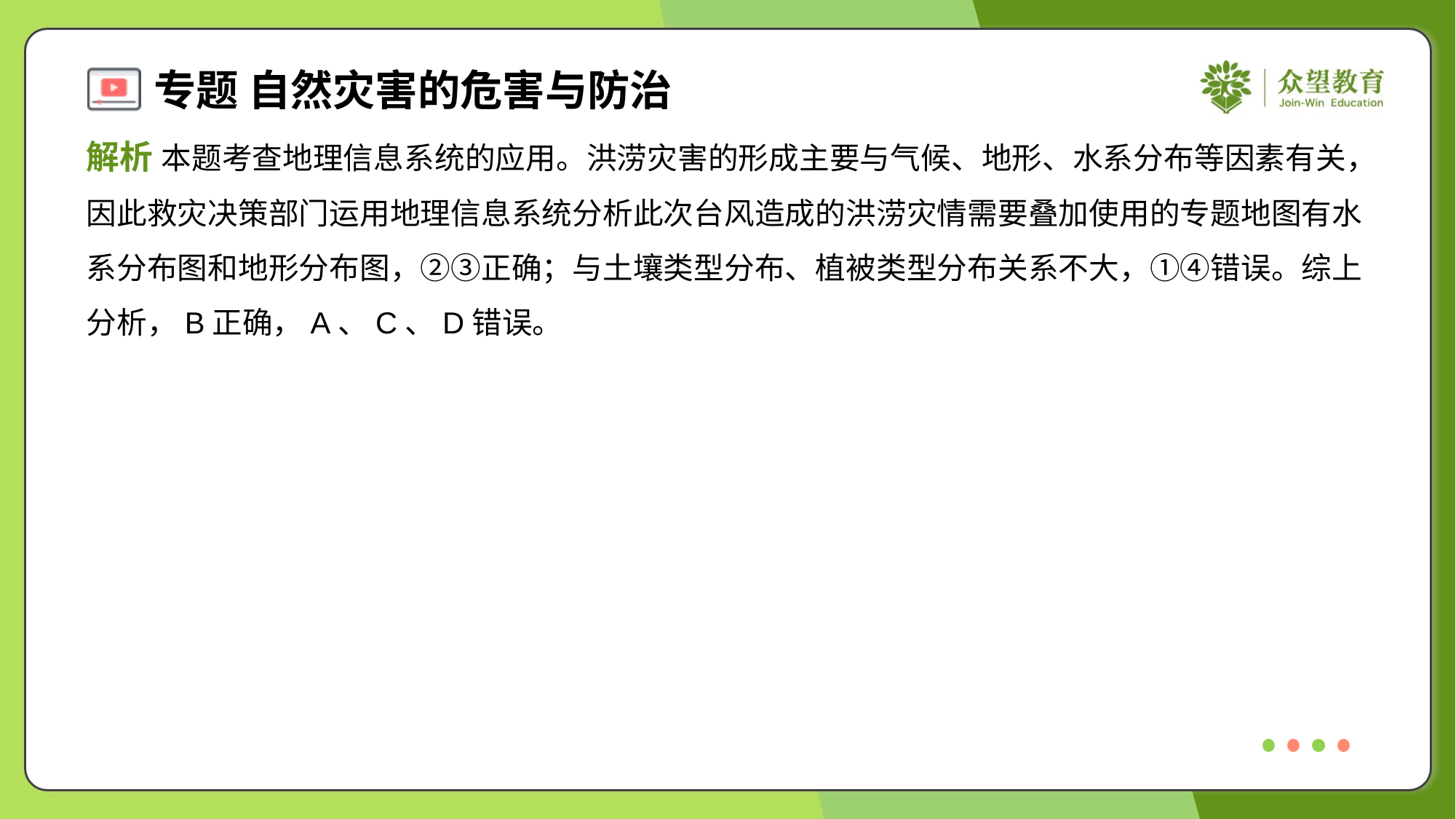

解析 本题考查地理信息系统的应用。洪涝灾害的形成主要与气候、地形、水系分布等因素有关，
因此救灾决策部门运用地理信息系统分析此次台风造成的洪涝灾情需要叠加使用的专题地图有水
系分布图和地形分布图，②③正确；与土壤类型分布、植被类型分布关系不大，①④错误。综上
分析，B正确，A、C、D错误。